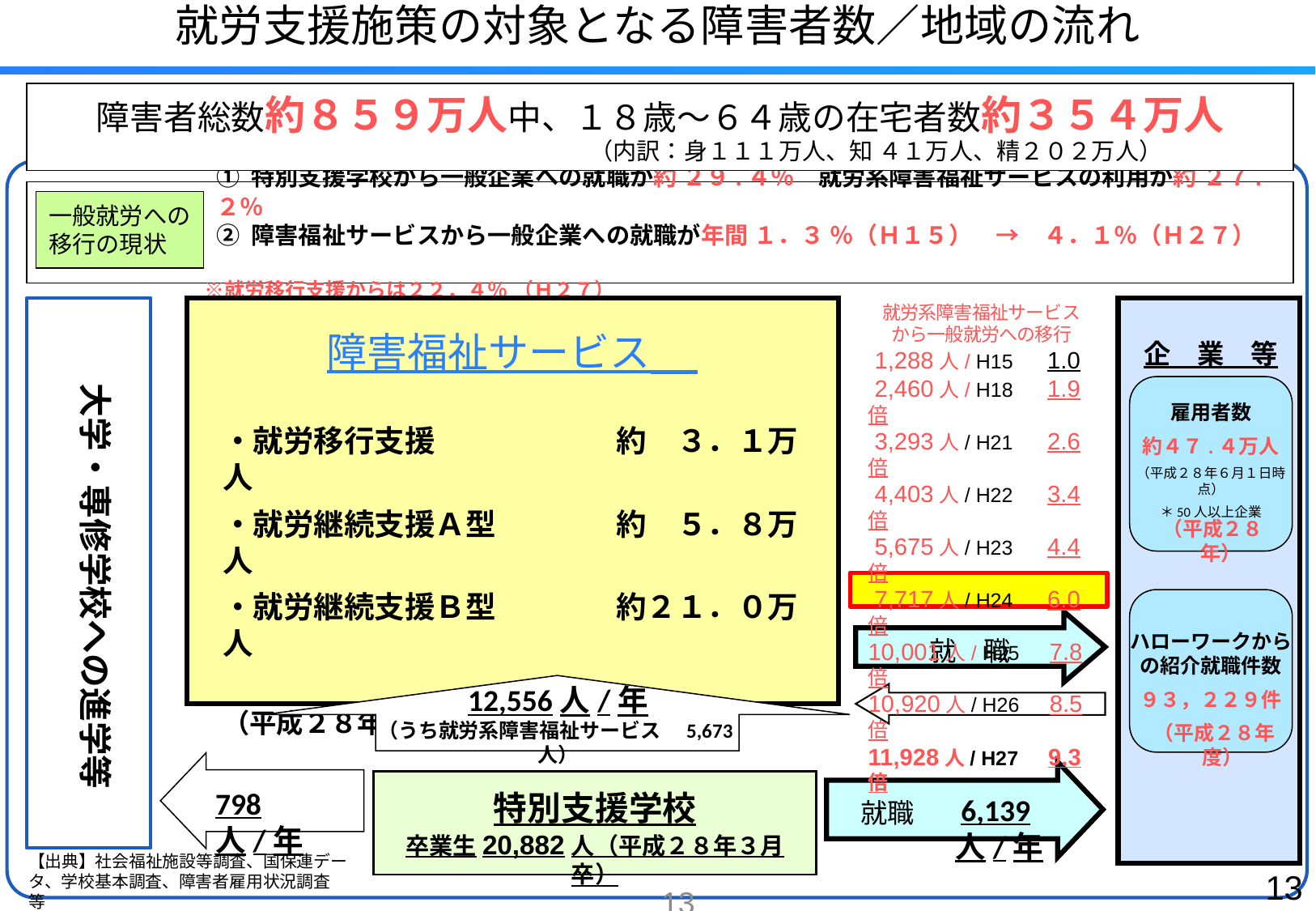

就労支援施策の対象となる障害者数／地域の流れ

障害者総数約８５９万人中、１８歳～６４歳の在宅者数約３５４万人
（内訳：身１１１万人、知 ４１万人、精２０２万人）

① 特別支援学校から一般企業への就職が約 ２９.４％　就労系障害福祉サービスの利用が約 ２７.２％
② 障害福祉サービスから一般企業への就職が年間 １．３ ％（Ｈ１５）　→　４．１％（Ｈ２７）
　　　　　　　　　　　　　　　　　　　　　　　　　　　　　　　　　　　　　　　　　　※就労移行支援からは２２．４％ （Ｈ２７）
一般就労への
移行の現状
就労系障害福祉サービス
から一般就労への移行
 1,288人/ H15　 1.0
 2,460人/ H18　 1.9 倍
 3,293人/ H21　 2.6 倍
 4,403人/ H22　 3.4 倍
 5,675人/ H23　 4.4 倍
 7,717人/ H24　 6.0 倍
10,001人/ H25　7.8 倍
10,920人/ H26　8.5 倍
11,928人/ H27　9.3 倍

障害福祉サービス
企　業　等

大学・専修学校への進学等

雇用者数
約４７.４万人
（平成２８年６月１日時点）
＊50人以上企業
・就労移行支援	約　３．１万人
・就労継続支援Ａ型	約　５．８万人
・就労継続支援Ｂ型	約２１．０万人
　　　　　　　　　　　　　　　　　　　　　（平成２８年３月）

（平成２８年）

ハローワークからの紹介就職件数
９３，２２９件
就　職
＊社会福祉施設等調査→就職者数
＊学校基本調査
＊職業紹介状況等（障対課）
＊雇用状況等（障対課）
＊国保連データ（平成２８年３月）
＊障害福祉サービスから一般企業への就職の割合は平成27年9月国保連データより

12,556人/年
（うち就労系障害福祉サービス　5,673人）
（平成２８年度）

798人/年
特別支援学校
卒業生20,882人（平成２８年３月卒）
6,139人/年
就職
【出典】社会福祉施設等調査、国保連データ、学校基本調査、障害者雇用状況調査　等
13
13